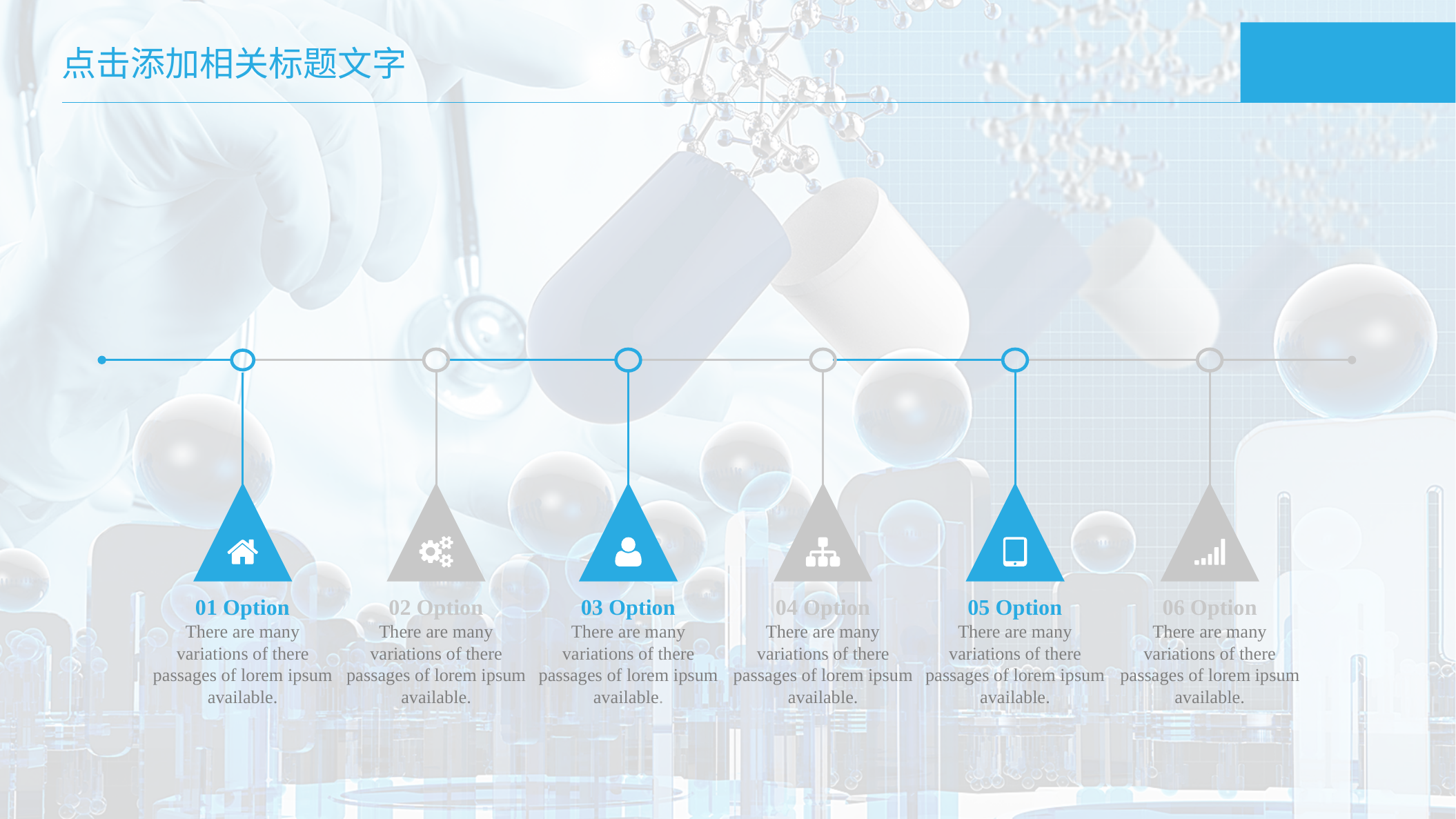

点击添加相关标题文字

01 Option
There are many variations of there passages of lorem ipsum available.
02 Option
There are many variations of there passages of lorem ipsum available.
03 Option
There are many variations of there passages of lorem ipsum available.
04 Option
There are many variations of there passages of lorem ipsum available.
05 Option
There are many variations of there passages of lorem ipsum available.
06 Option
There are many variations of there passages of lorem ipsum available.